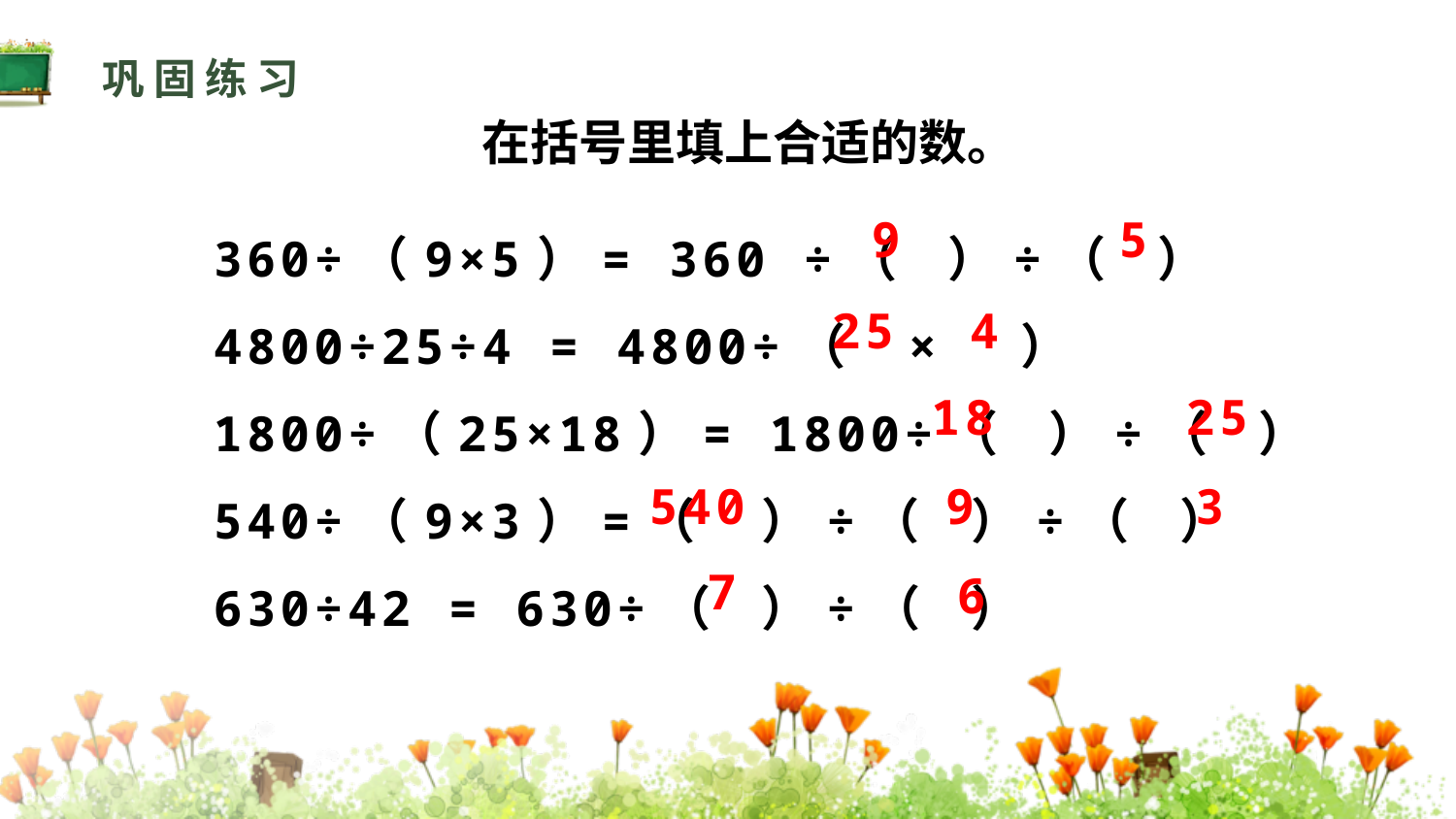

巩固练习
在括号里填上合适的数。
360÷（9×5）= 360 ÷（   ）÷（   ）
4800÷25÷4 = 4800÷（   ×  ）
1800÷（25×18）= 1800÷（   ）÷（   ）
540÷（9×3）=（    ）÷（   ）÷（   ）
630÷42 = 630÷（   ）÷（   ）
9
5
25
4
18
25
540
9
3
7
6